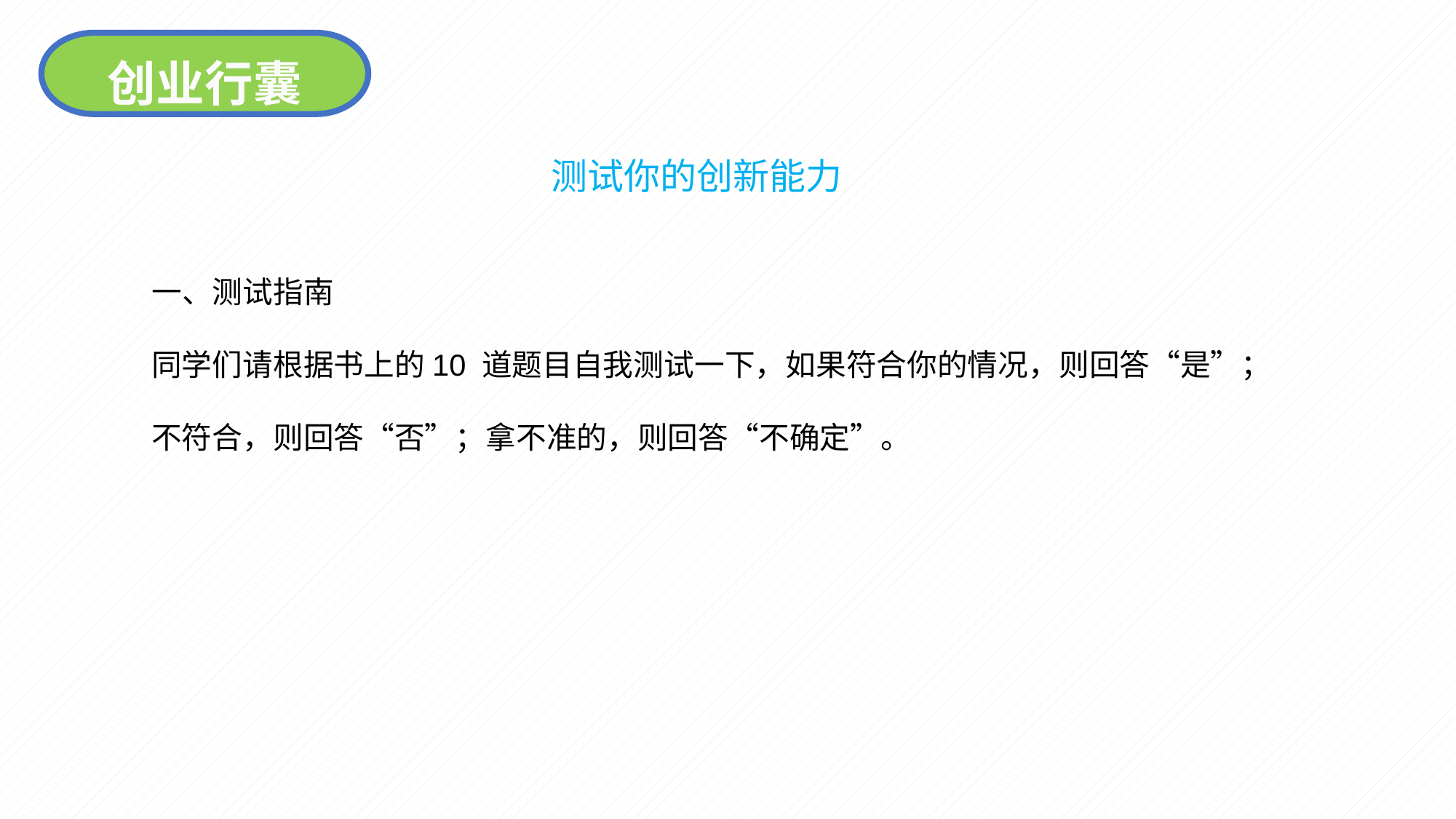

创业行囊

测试你的创新能力
一、测试指南
同学们请根据书上的10 道题目自我测试一下，如果符合你的情况，则回答“是”；不符合，则回答“否”；拿不准的，则回答“不确定”。